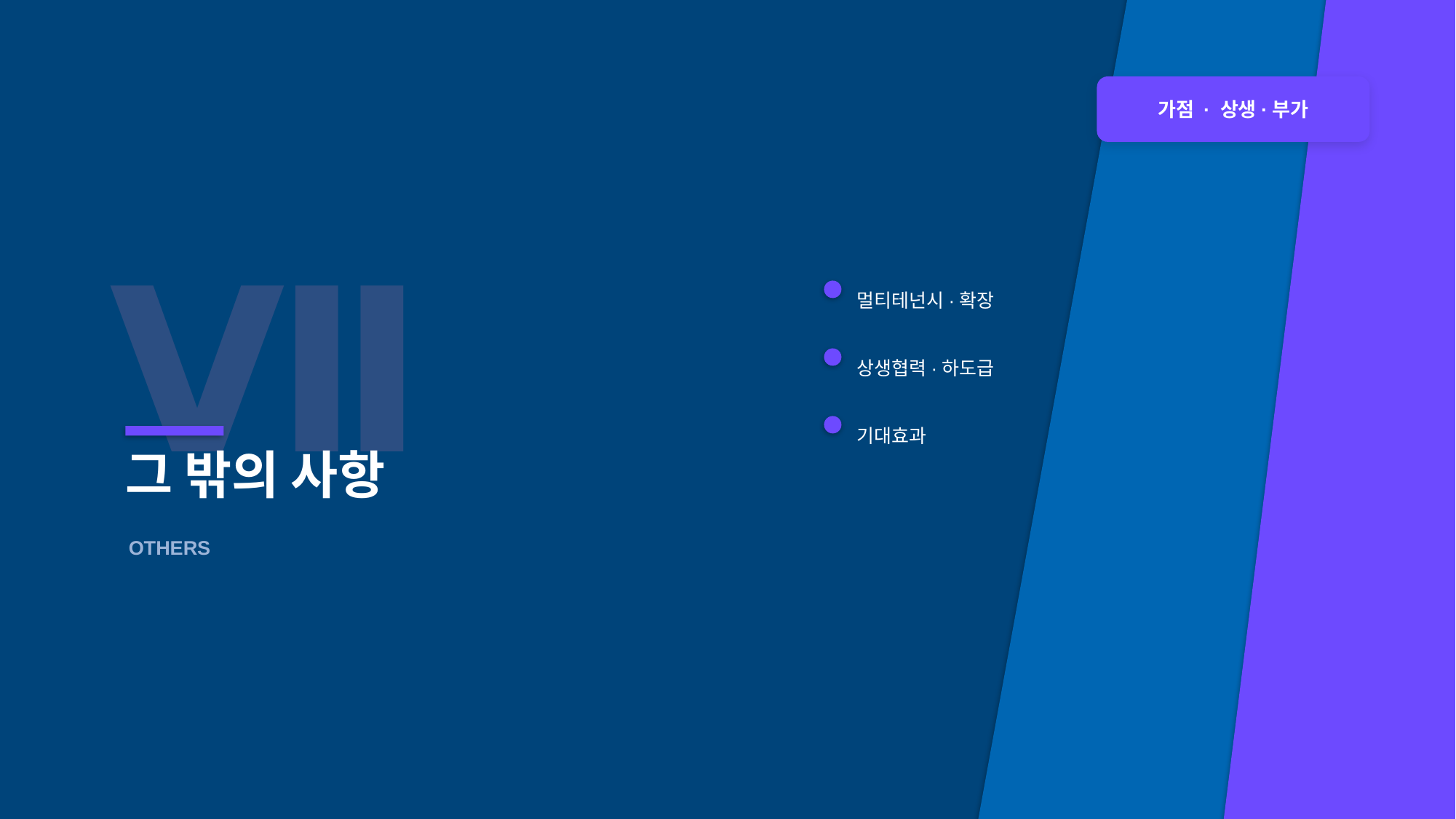

가점 · 상생·부가
Ⅶ
멀티테넌시·확장

상생협력·하도급

기대효과

그 밖의 사항
OTHERS